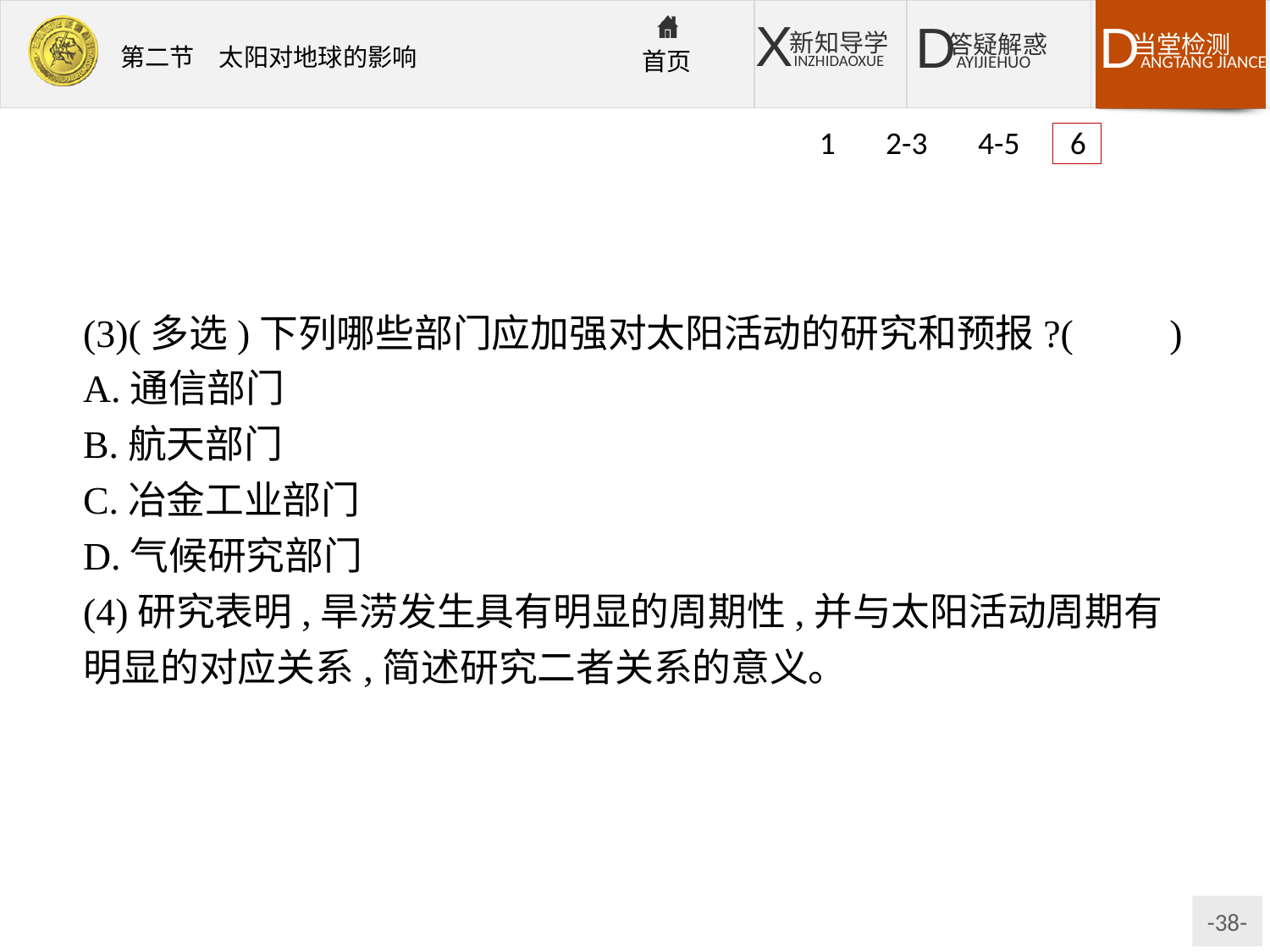

1       2-3       4-5       6

(3)(多选)下列哪些部门应加强对太阳活动的研究和预报?(　　)
A.通信部门
B.航天部门
C.冶金工业部门
D.气候研究部门
(4)研究表明,旱涝发生具有明显的周期性,并与太阳活动周期有明显的对应关系,简述研究二者关系的意义。